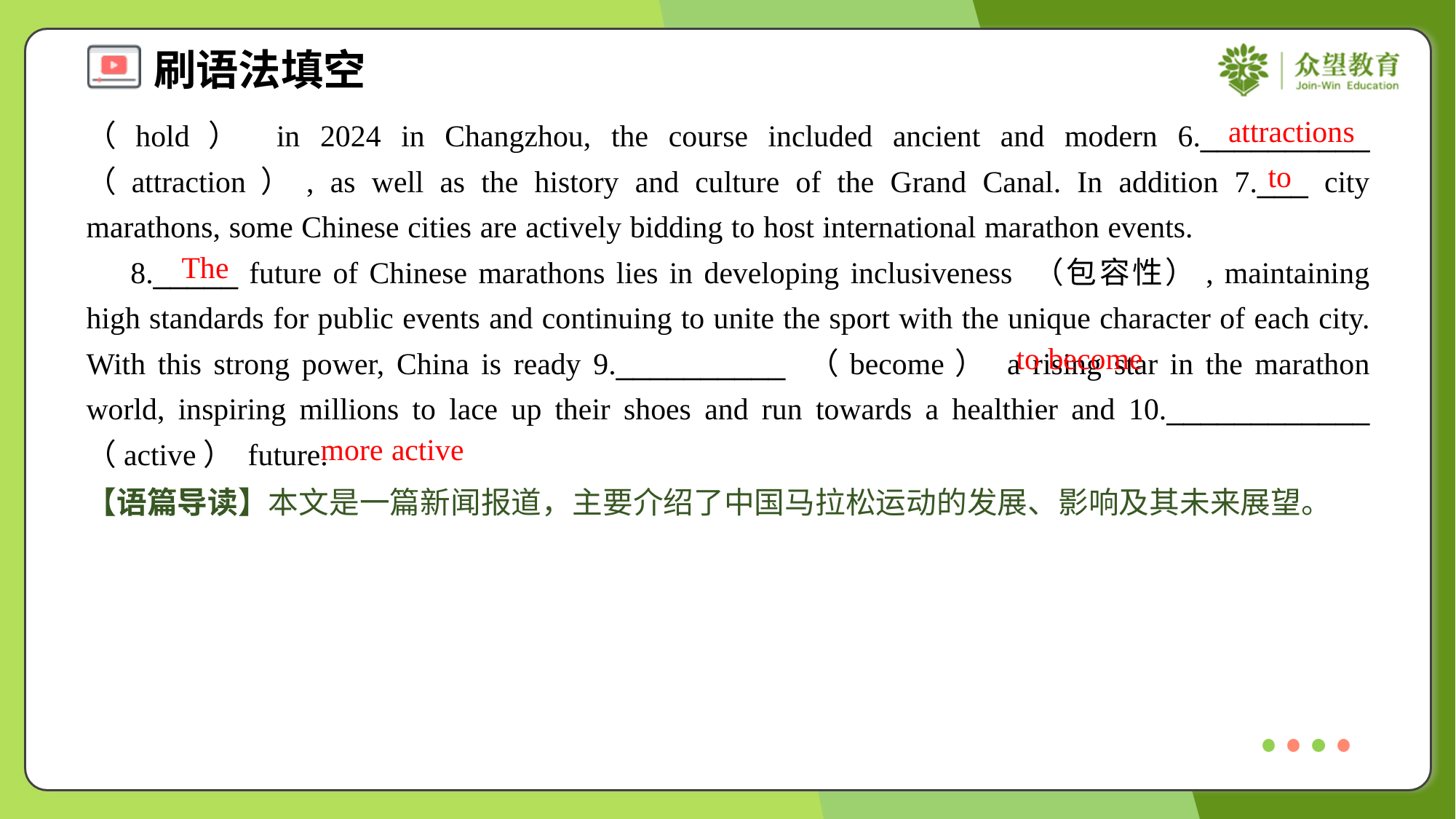

attractions
（hold） in 2024 in Changzhou, the course included ancient and modern 6.__________ （attraction）, as well as the history and culture of the Grand Canal. In addition 7.___ city marathons, some Chinese cities are actively bidding to host international marathon events.
    8._____ future of Chinese marathons lies in developing inclusiveness （包容性）, maintaining high standards for public events and continuing to unite the sport with the unique character of each city. With this strong power, China is ready 9.__________ （become） a rising star in the marathon world, inspiring millions to lace up their shoes and run towards a healthier and 10.____________ （active） future.
to
The
to become
more active
【语篇导读】本文是一篇新闻报道，主要介绍了中国马拉松运动的发展、影响及其未来展望。